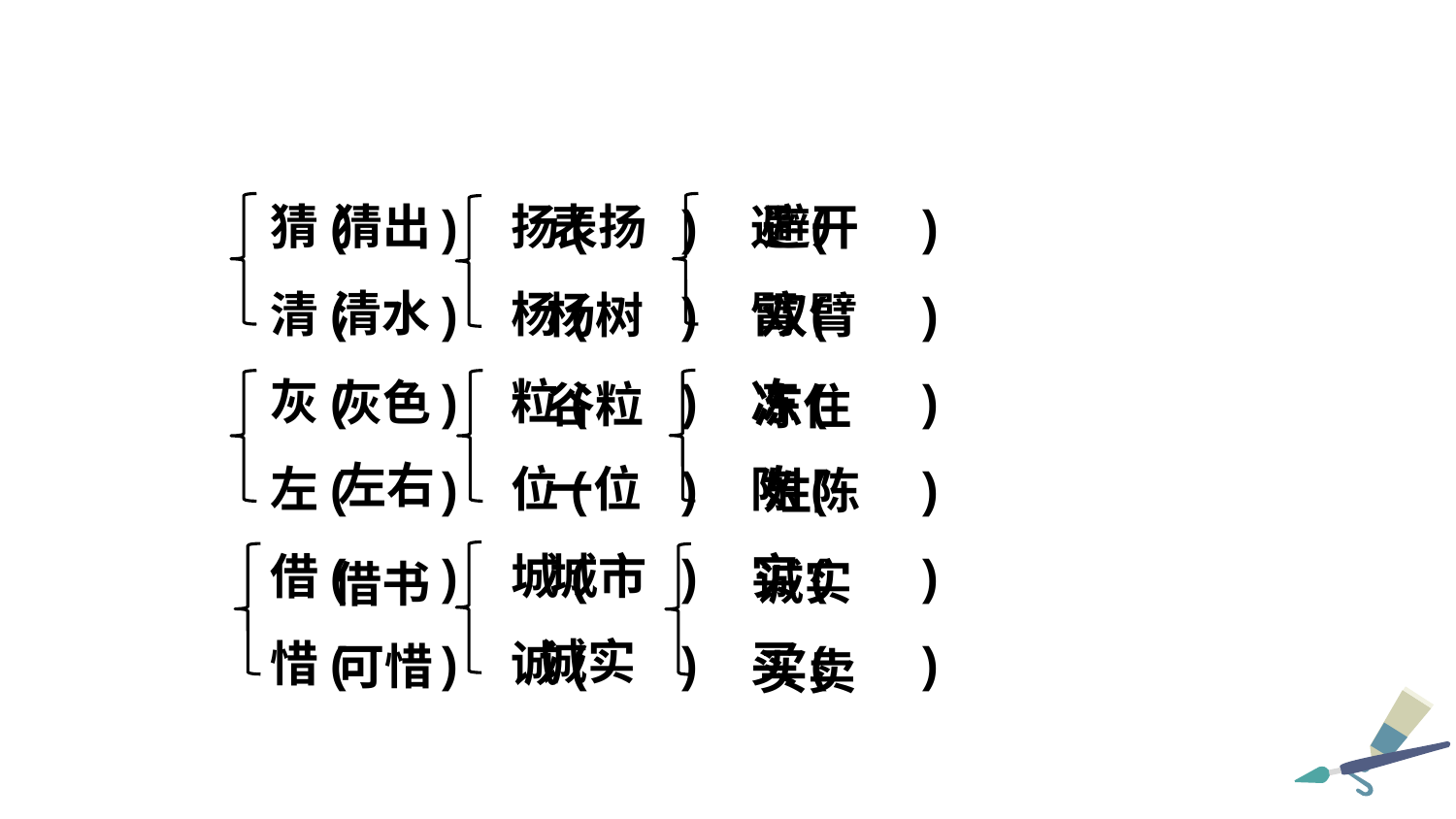

避开
表扬
猜出
猜(       )   扬(       )   避(       )
清(       )   杨(       )   臂(       )
灰(       )   粒(       )   冻(       )
左(       )   位(       )   陈(       )
借(       )   城(       )   实(       )
惜(       )   诚(       )   买(       )

清水
杨树
双臂
灰色
谷粒
冻住

左右
一位
姓陈
城市
诚实
借书

诚实
可惜
买卖